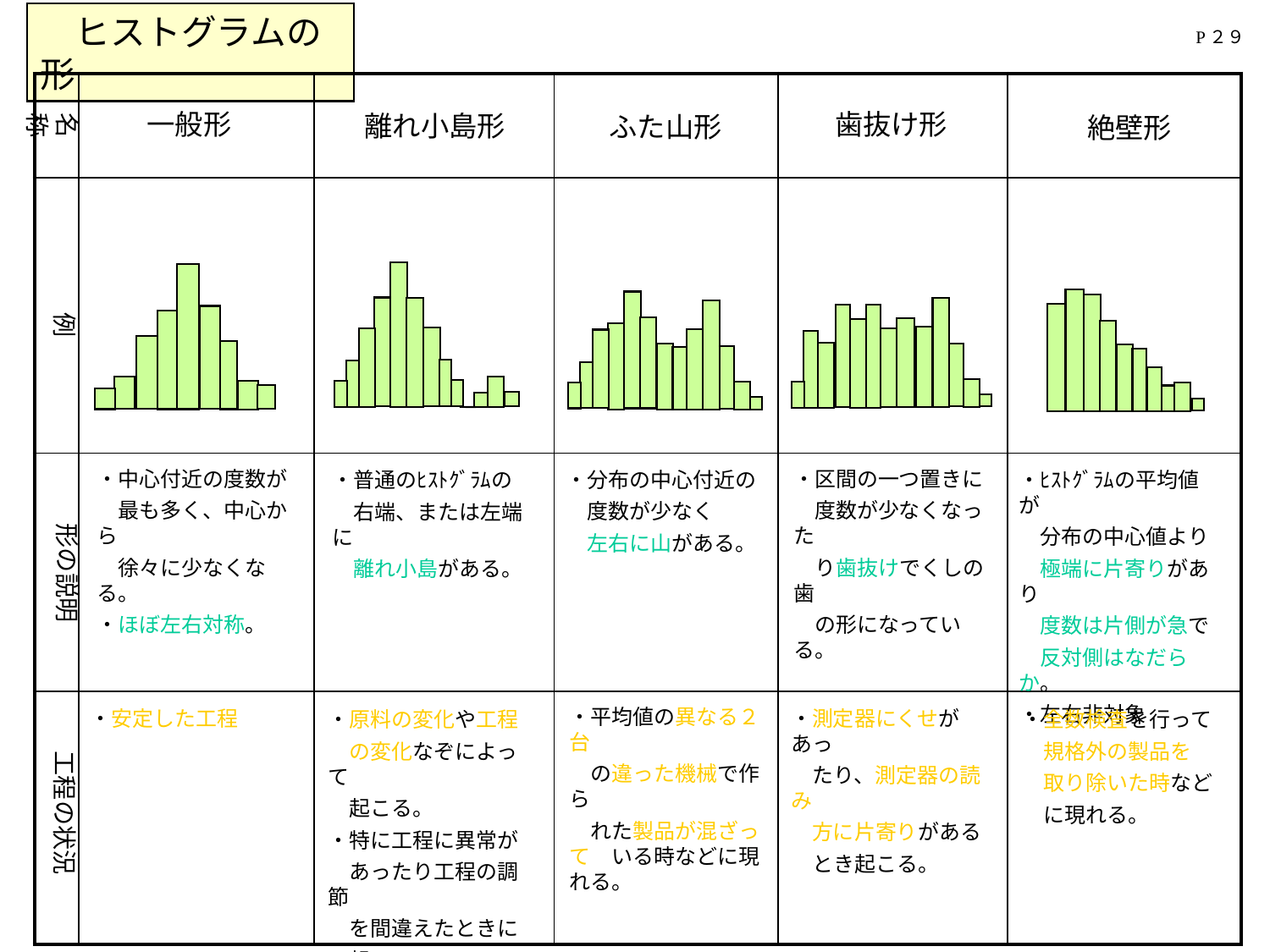

ヒストグラムの形
P２９
|  |  |  |  |  |  |
| --- | --- | --- | --- | --- | --- |
|  |  |  |  |  |  |
|  |  |  |  |  |  |
|  |  |  |  |  |  |
名称
歯抜け形
一般形
離れ小島形
ふた山形
絶壁形
　　例

・中心付近の度数が
　最も多く、中心から
　徐々に少なくなる。
・ほぼ左右対称。
・区間の一つ置きに
　度数が少なくなった
　り歯抜けでくしの歯
　の形になっている。

・分布の中心付近の
　度数が少なく
　左右に山がある。

・ﾋｽﾄｸﾞﾗﾑの平均値が
　分布の中心値より
　極端に片寄りがあり
　度数は片側が急で
　反対側はなだらか。
・左右非対象

・普通のﾋｽﾄｸﾞﾗﾑの
　右端、または左端に
　離れ小島がある。

形の説明
・平均値の異なる２台
　の違った機械で作ら
　れた製品が混ざって　いる時などに現れる。
・安定した工程
・測定器にくせがあっ
　たり、測定器の読み
　方に片寄りがある
　とき起こる。
・原料の変化や工程
　の変化なぞによって
　起こる。
・特に工程に異常が
　あったり工程の調節
　を間違えたときに
　起こる。
・全数検査を行って
　規格外の製品を
　取り除いた時など
　に現れる。
工程の状況